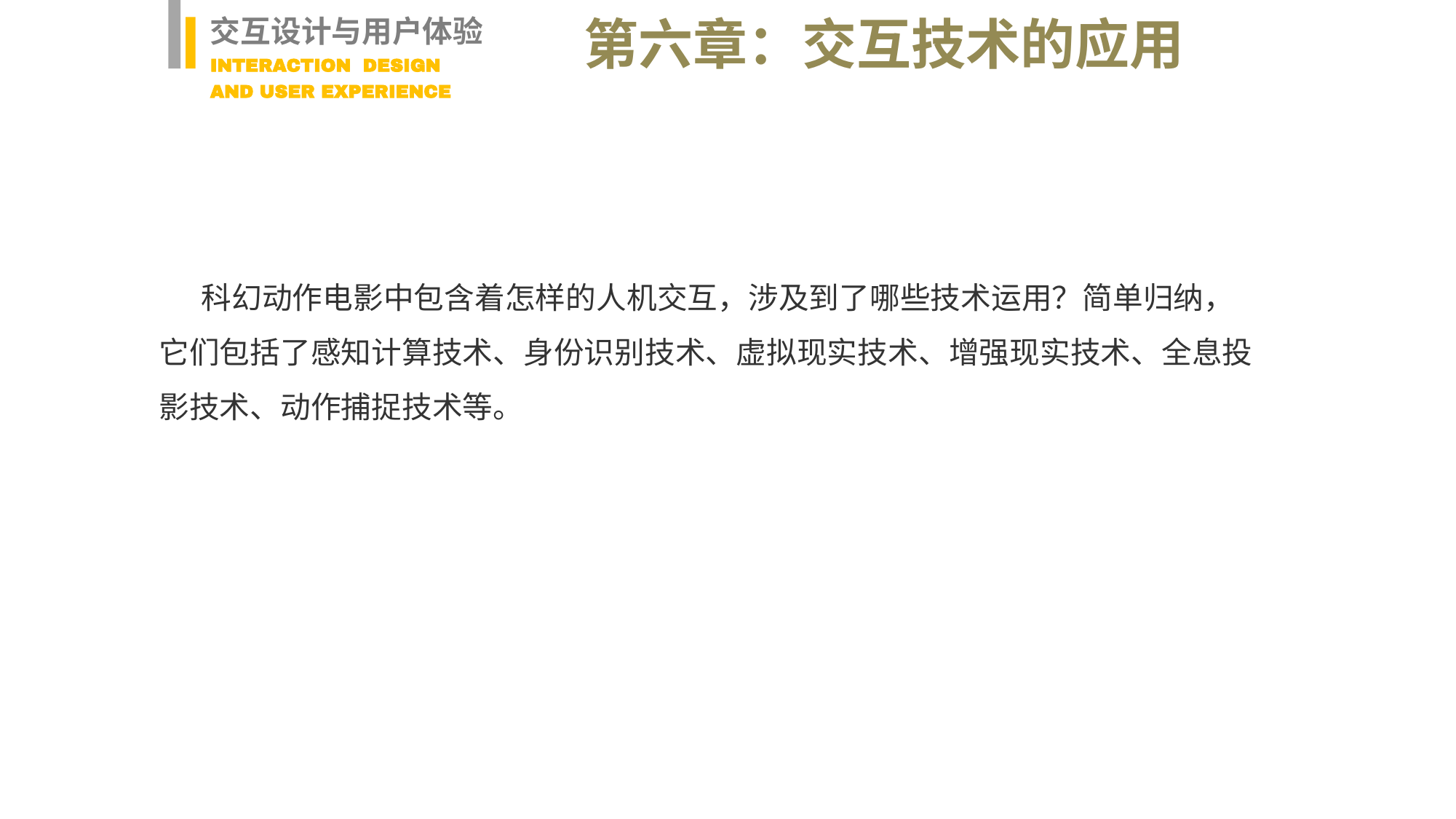

交互设计与用户体验
INTERACTION  DESIGN
AND USER EXPERIENCE
第六章：交互技术的应用

科幻动作电影中包含着怎样的人机交互，涉及到了哪些技术运用？简单归纳，它们包括了感知计算技术、身份识别技术、虚拟现实技术、增强现实技术、全息投影技术、动作捕捉技术等。